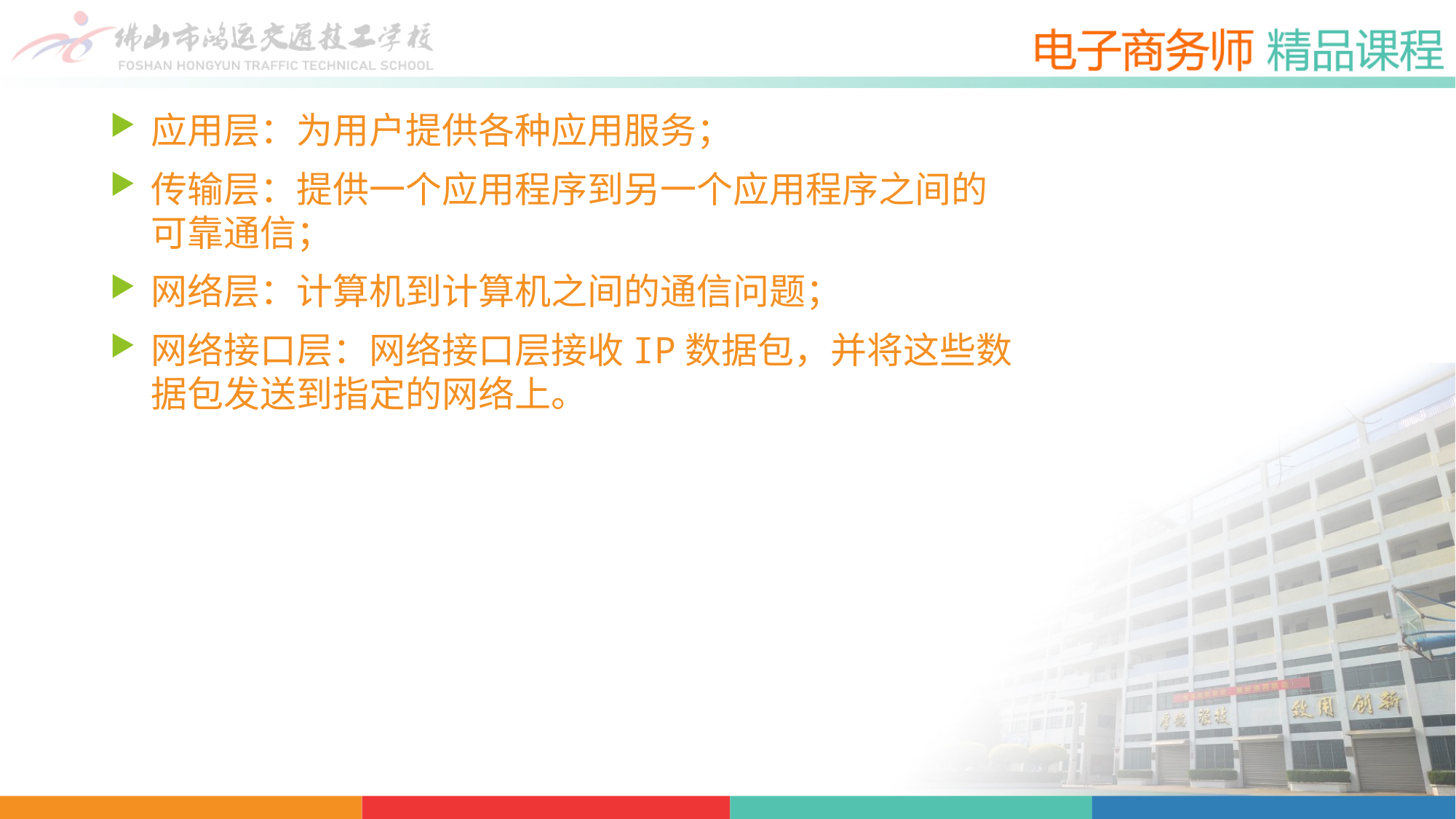

应用层：为用户提供各种应用服务；
传输层：提供一个应用程序到另一个应用程序之间的可靠通信；
网络层：计算机到计算机之间的通信问题；
网络接口层：网络接口层接收IP数据包，并将这些数据包发送到指定的网络上。